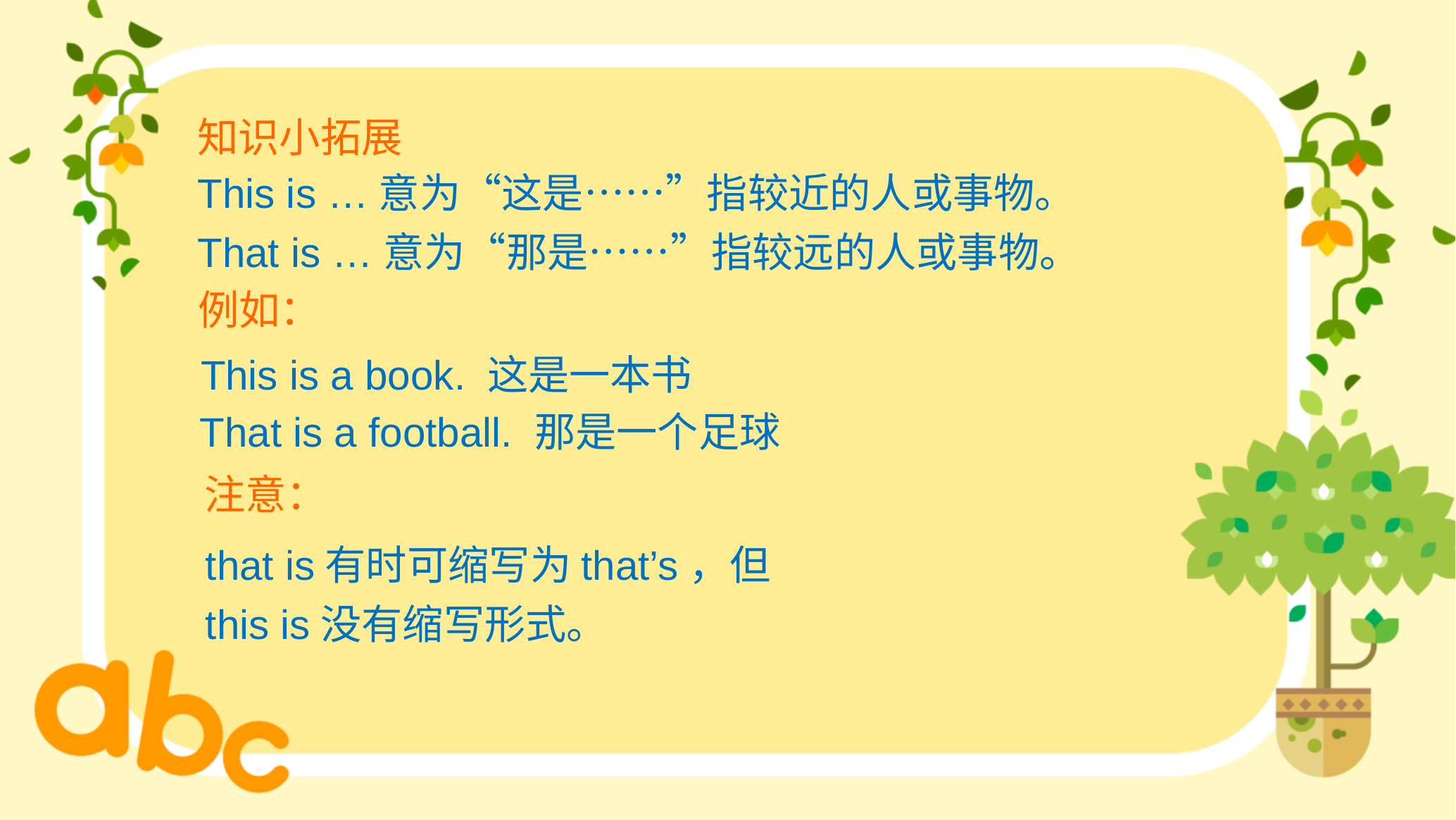

知识小拓展
This is …意为“这是……”指较近的人或事物。
That is …意为“那是……”指较远的人或事物。
例如：
This is a book. 这是一本书
That is a football. 那是一个足球
注意：
that is有时可缩写为that’s，但this is没有缩写形式。